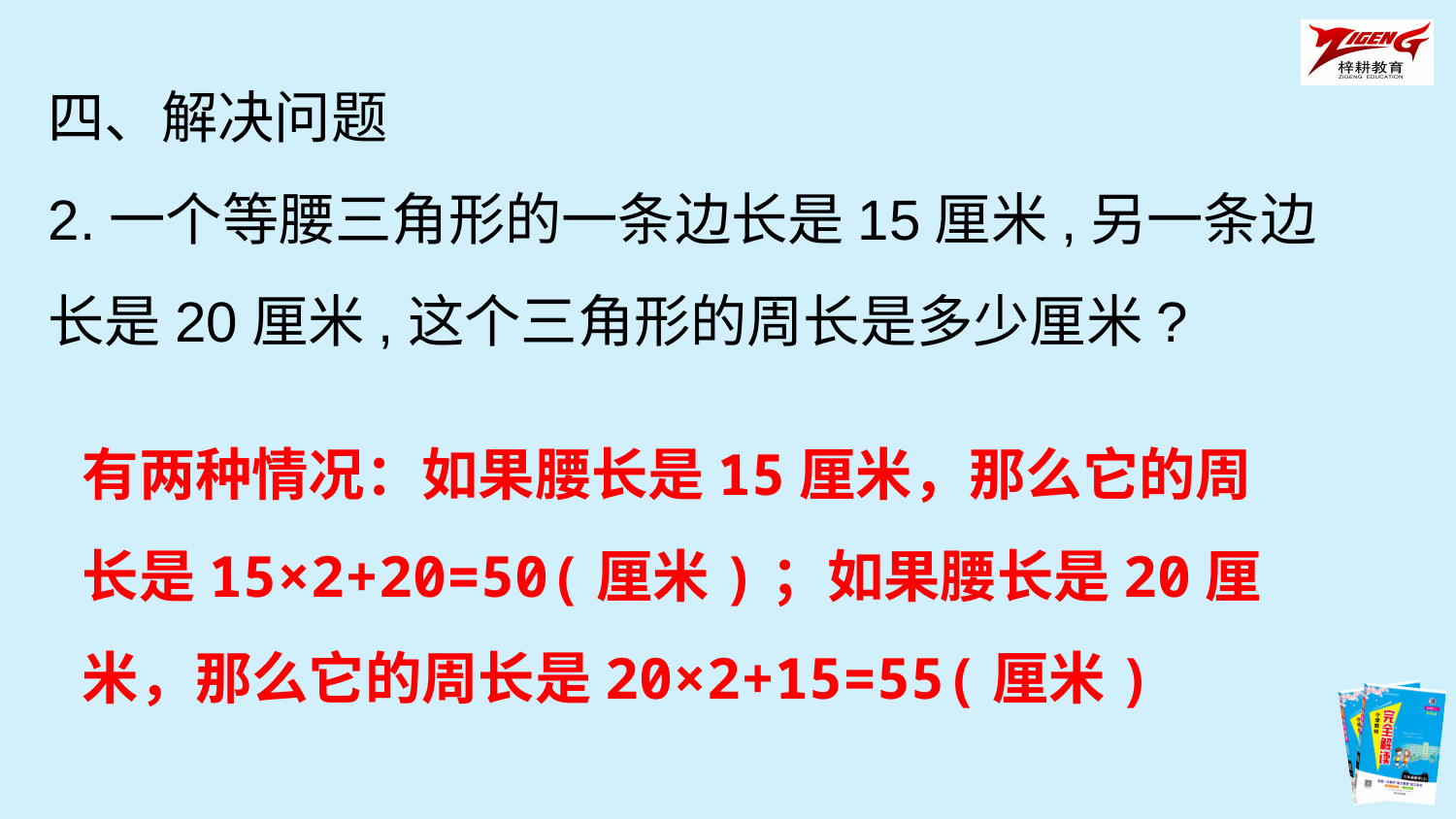

四、解决问题
2.一个等腰三角形的一条边长是15厘米,另一条边长是20厘米,这个三角形的周长是多少厘米?
有两种情况：如果腰长是15厘米，那么它的周长是15×2+20=50(厘米)；如果腰长是20厘米，那么它的周长是20×2+15=55(厘米)